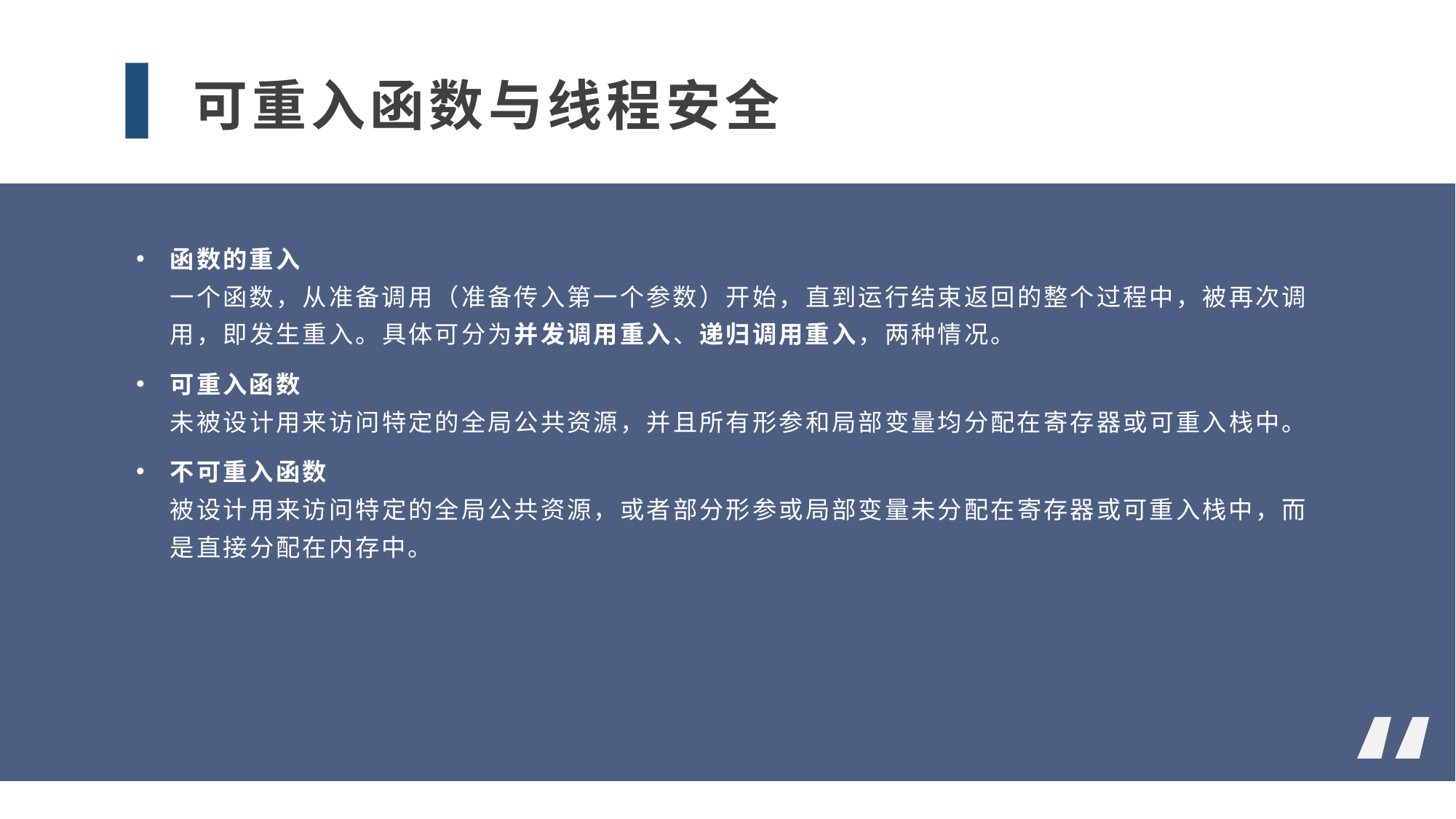

可重入函数与线程安全

函数的重入
一个函数，从准备调用（准备传入第一个参数）开始，直到运行结束返回的整个过程中，被再次调用，即发生重入。具体可分为并发调用重入、递归调用重入，两种情况。
可重入函数
未被设计用来访问特定的全局公共资源，并且所有形参和局部变量均分配在寄存器或可重入栈中。
不可重入函数
被设计用来访问特定的全局公共资源，或者部分形参或局部变量未分配在寄存器或可重入栈中，而是直接分配在内存中。